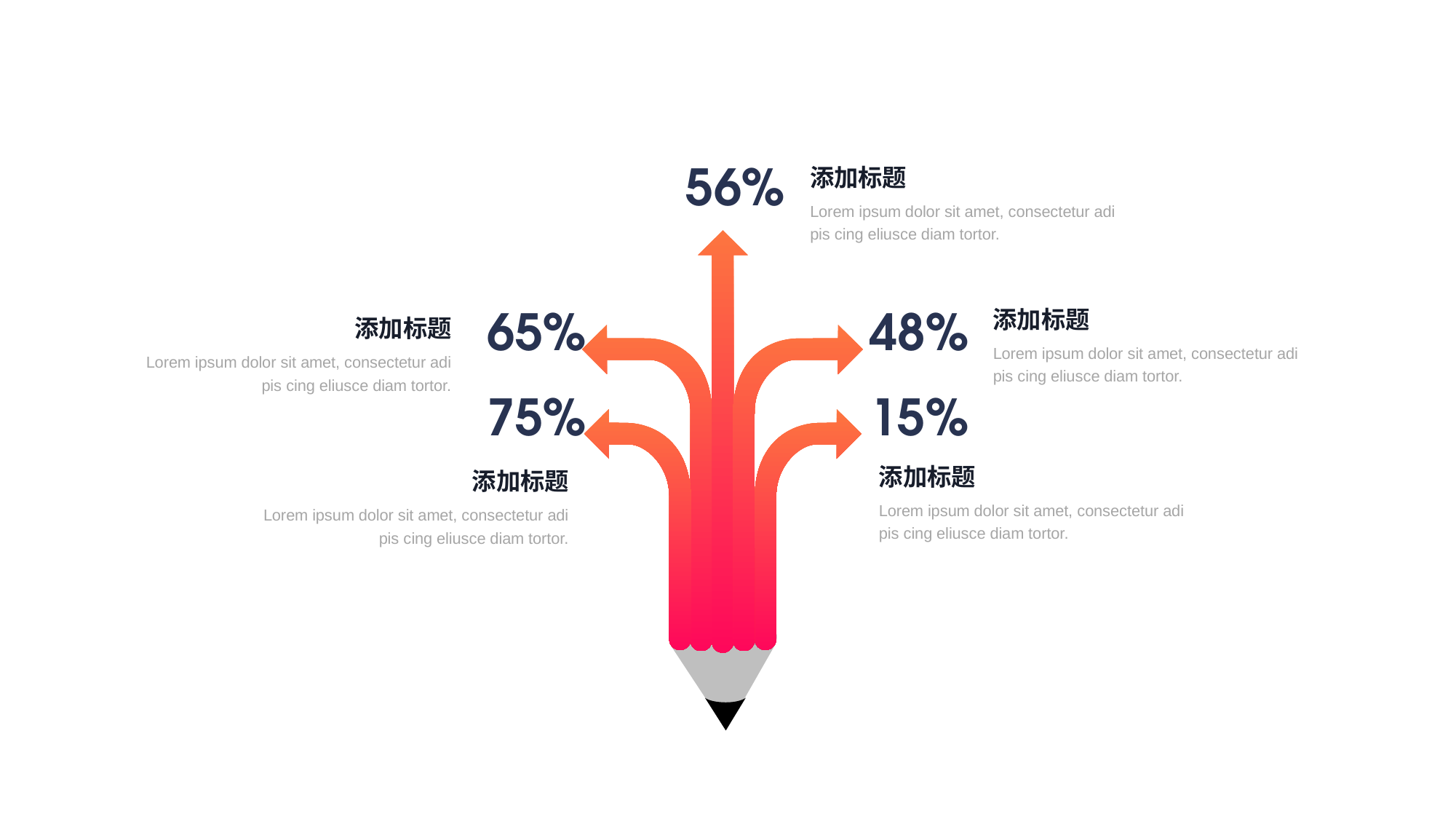

56%
添加标题
Lorem ipsum dolor sit amet, consectetur adi pis cing eliusce diam tortor.

添加标题
65%
48%
添加标题

Lorem ipsum dolor sit amet, consectetur adi pis cing eliusce diam tortor.
Lorem ipsum dolor sit amet, consectetur adi pis cing eliusce diam tortor.
75%
15%

添加标题
添加标题
Lorem ipsum dolor sit amet, consectetur adi pis cing eliusce diam tortor.
Lorem ipsum dolor sit amet, consectetur adi pis cing eliusce diam tortor.